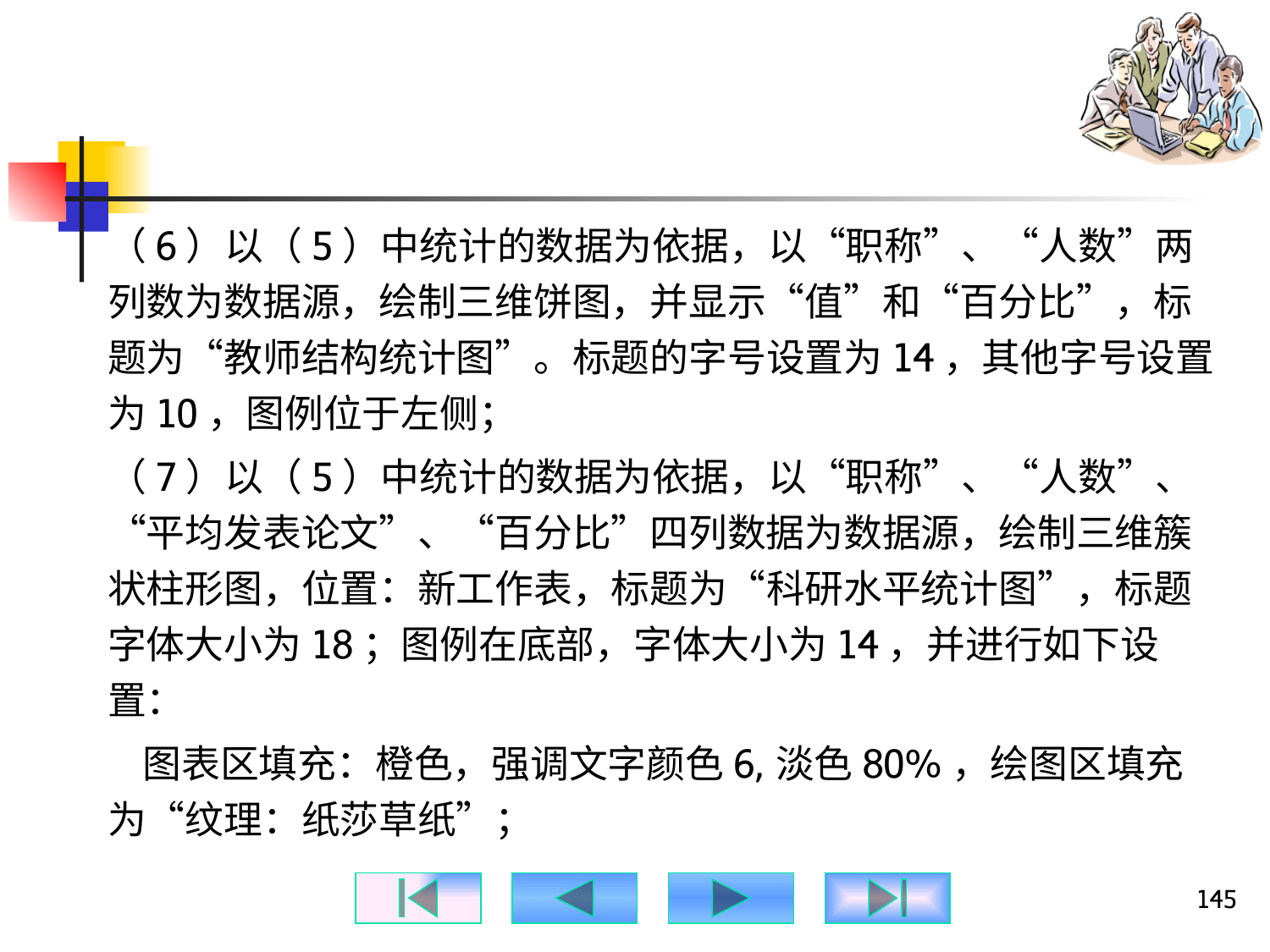

#
（6）以（5）中统计的数据为依据，以“职称”、“人数”两列数为数据源，绘制三维饼图，并显示“值”和“百分比”，标题为“教师结构统计图”。标题的字号设置为14，其他字号设置为10，图例位于左侧；
（7）以（5）中统计的数据为依据，以“职称”、“人数”、“平均发表论文”、“百分比”四列数据为数据源，绘制三维簇状柱形图，位置：新工作表，标题为“科研水平统计图”，标题字体大小为18；图例在底部，字体大小为14，并进行如下设置：
   图表区填充：橙色，强调文字颜色6,淡色80%，绘图区填充为“纹理：纸莎草纸”；

145